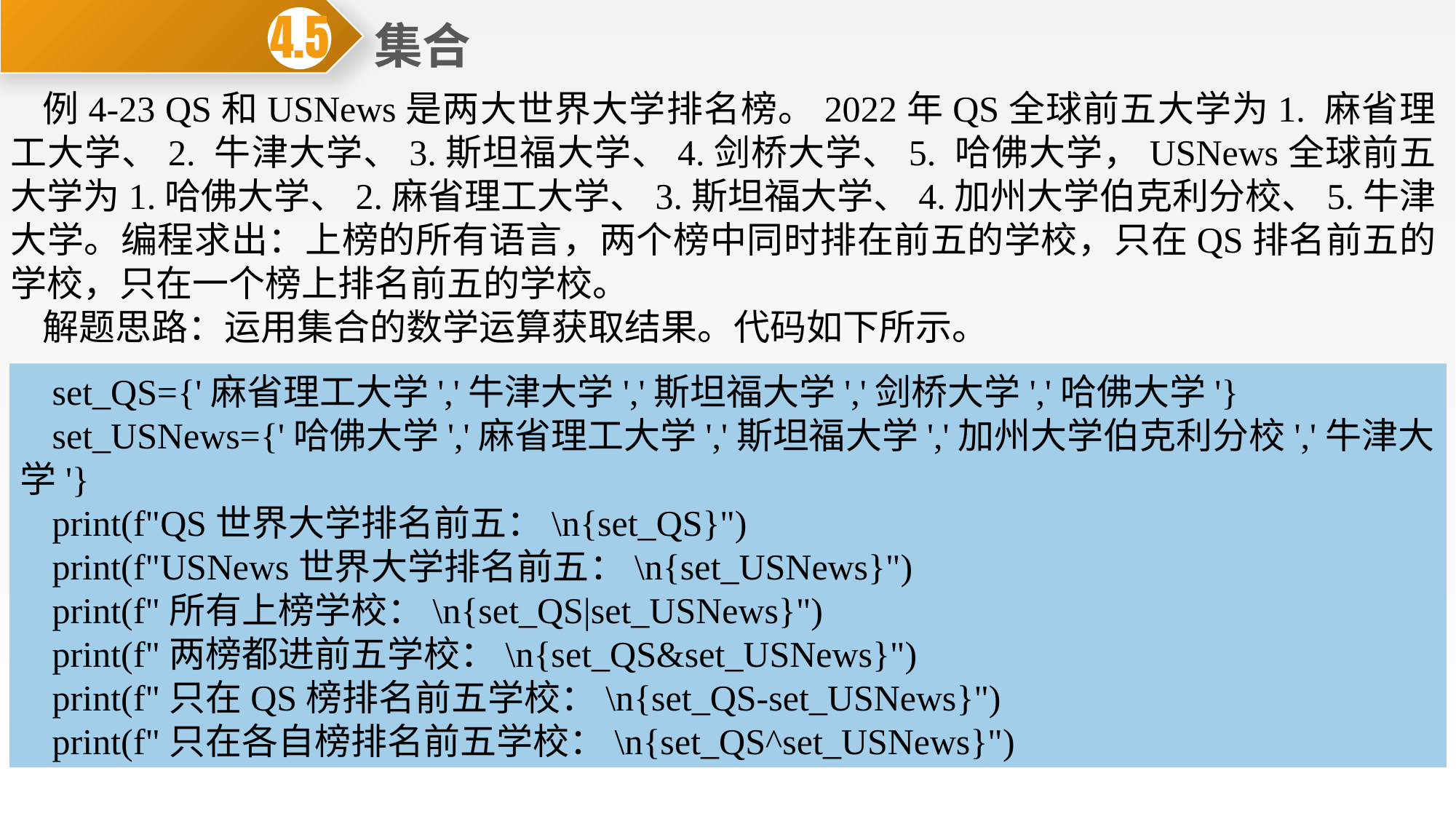

集合

4.5
例4-23 QS和USNews是两大世界大学排名榜。2022年QS全球前五大学为1. 麻省理工大学、2. 牛津大学、3.斯坦福大学、4.剑桥大学、5. 哈佛大学，USNews全球前五大学为1.哈佛大学、2.麻省理工大学、3.斯坦福大学、4.加州大学伯克利分校、5.牛津大学。编程求出：上榜的所有语言，两个榜中同时排在前五的学校，只在QS排名前五的学校，只在一个榜上排名前五的学校。
解题思路：运用集合的数学运算获取结果。代码如下所示。
set_QS={'麻省理工大学','牛津大学','斯坦福大学','剑桥大学','哈佛大学'}
set_USNews={'哈佛大学','麻省理工大学','斯坦福大学','加州大学伯克利分校','牛津大学'}
print(f"QS世界大学排名前五：\n{set_QS}")
print(f"USNews世界大学排名前五：\n{set_USNews}")
print(f"所有上榜学校：\n{set_QS|set_USNews}")
print(f"两榜都进前五学校：\n{set_QS&set_USNews}")
print(f"只在QS榜排名前五学校：\n{set_QS-set_USNews}")
print(f"只在各自榜排名前五学校：\n{set_QS^set_USNews}")